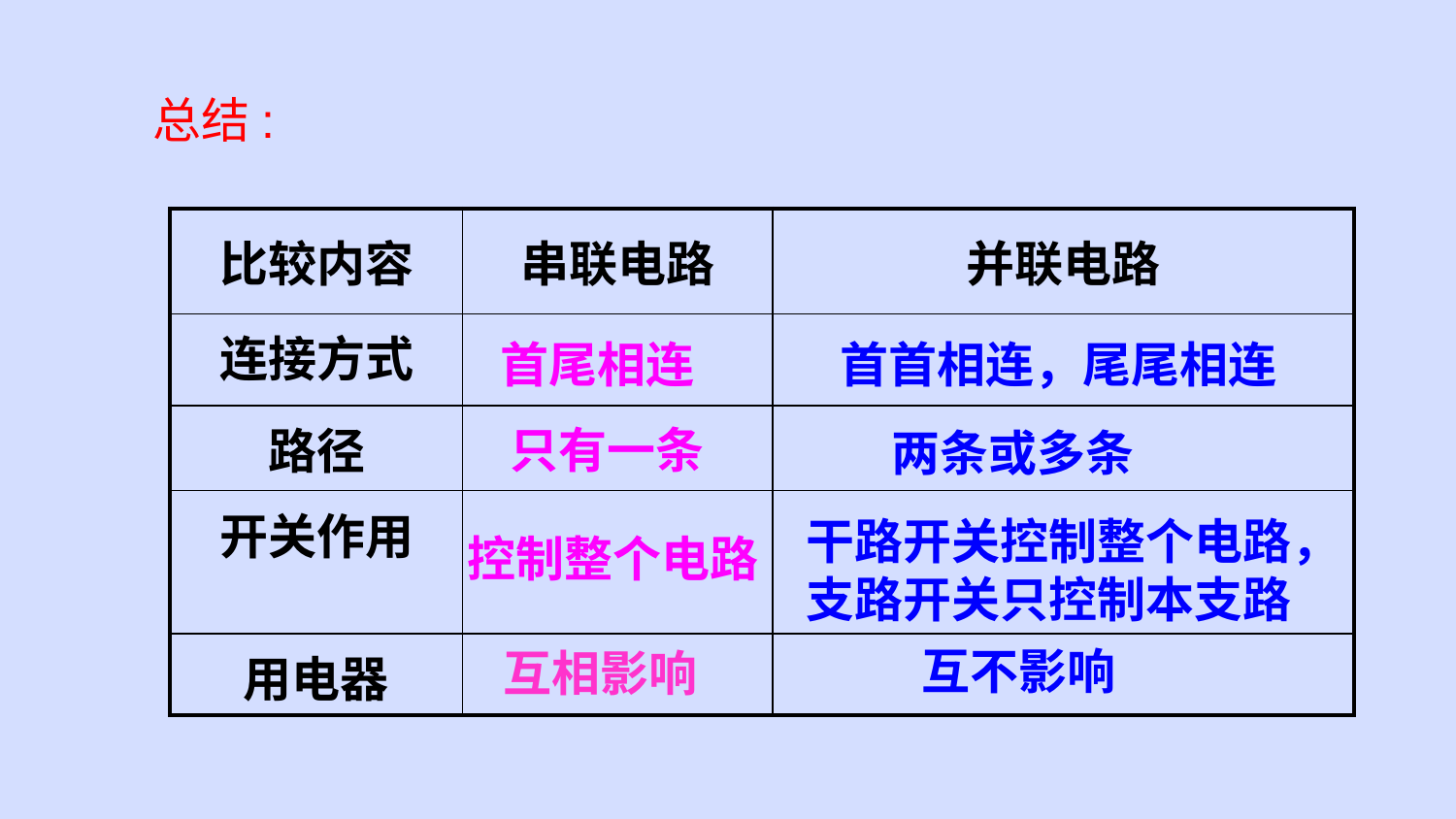

总结:
| 比较内容 | 串联电路 | 并联电路 |
| --- | --- | --- |
| 连接方式 |  |  |
| 路径 |  |  |
| 开关作用 |  |  |
| 用电器 |  |  |
首尾相连
首首相连，尾尾相连
只有一条
两条或多条
干路开关控制整个电路，支路开关只控制本支路
控制整个电路
互不影响
互相影响